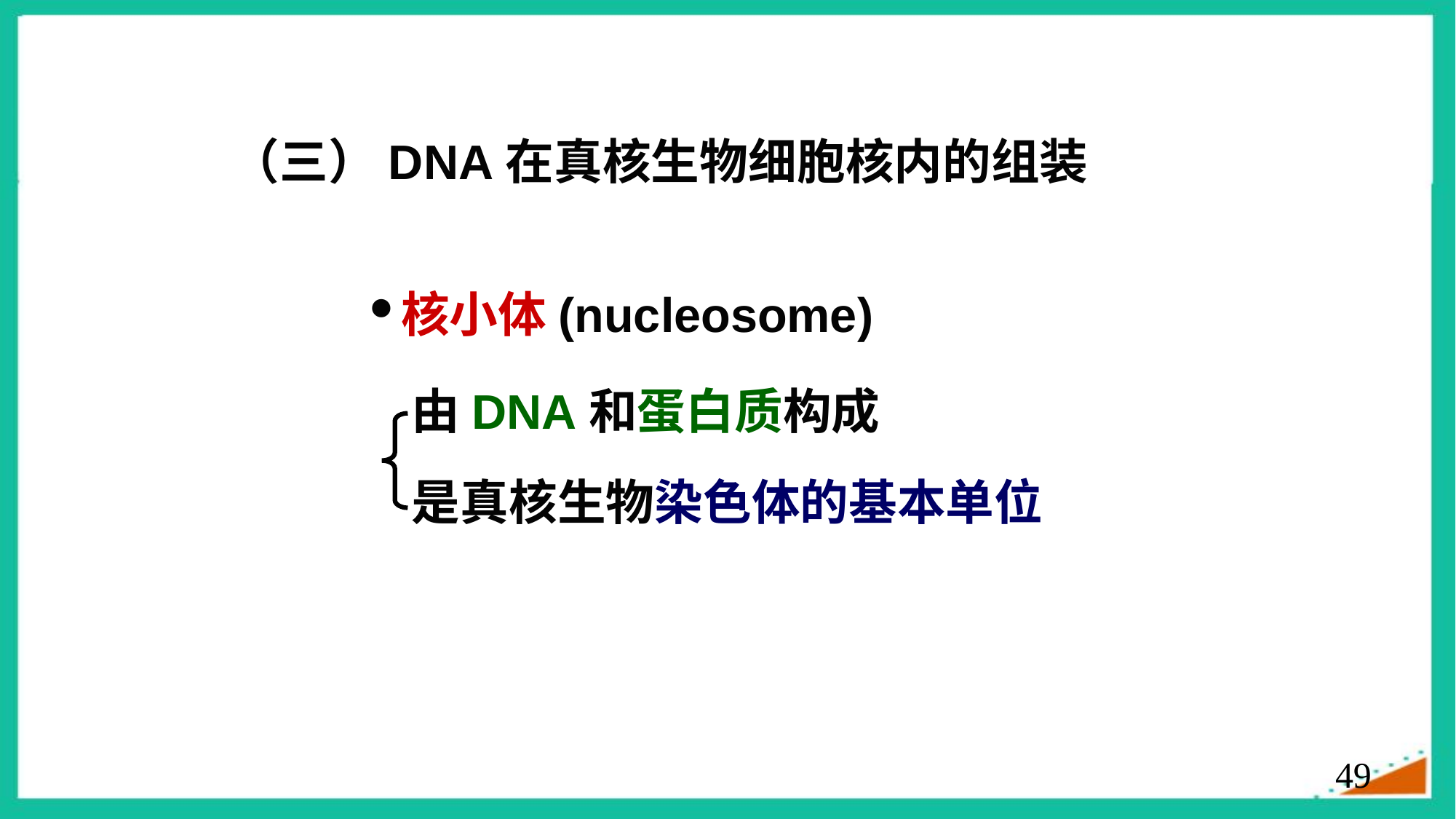

（三）DNA在真核生物细胞核内的组装
核小体(nucleosome)
由DNA和蛋白质构成
是真核生物染色体的基本单位

49